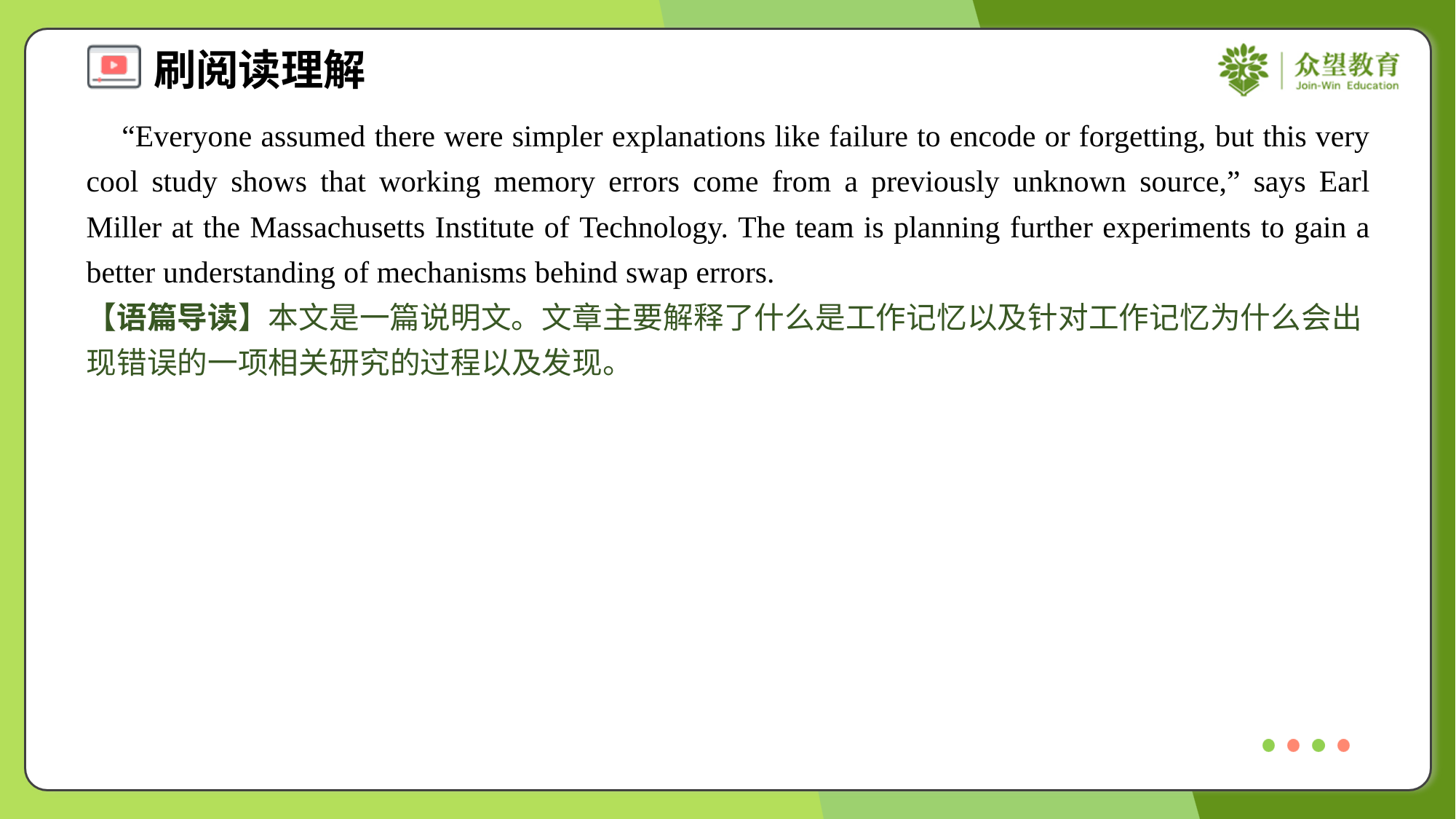

“Everyone assumed there were simpler explanations like failure to encode or forgetting, but this very cool study shows that working memory errors come from a previously unknown source,” says Earl Miller at the Massachusetts Institute of Technology. The team is planning further experiments to gain a better understanding of mechanisms behind swap errors.
【语篇导读】本文是一篇说明文。文章主要解释了什么是工作记忆以及针对工作记忆为什么会出现错误的一项相关研究的过程以及发现。